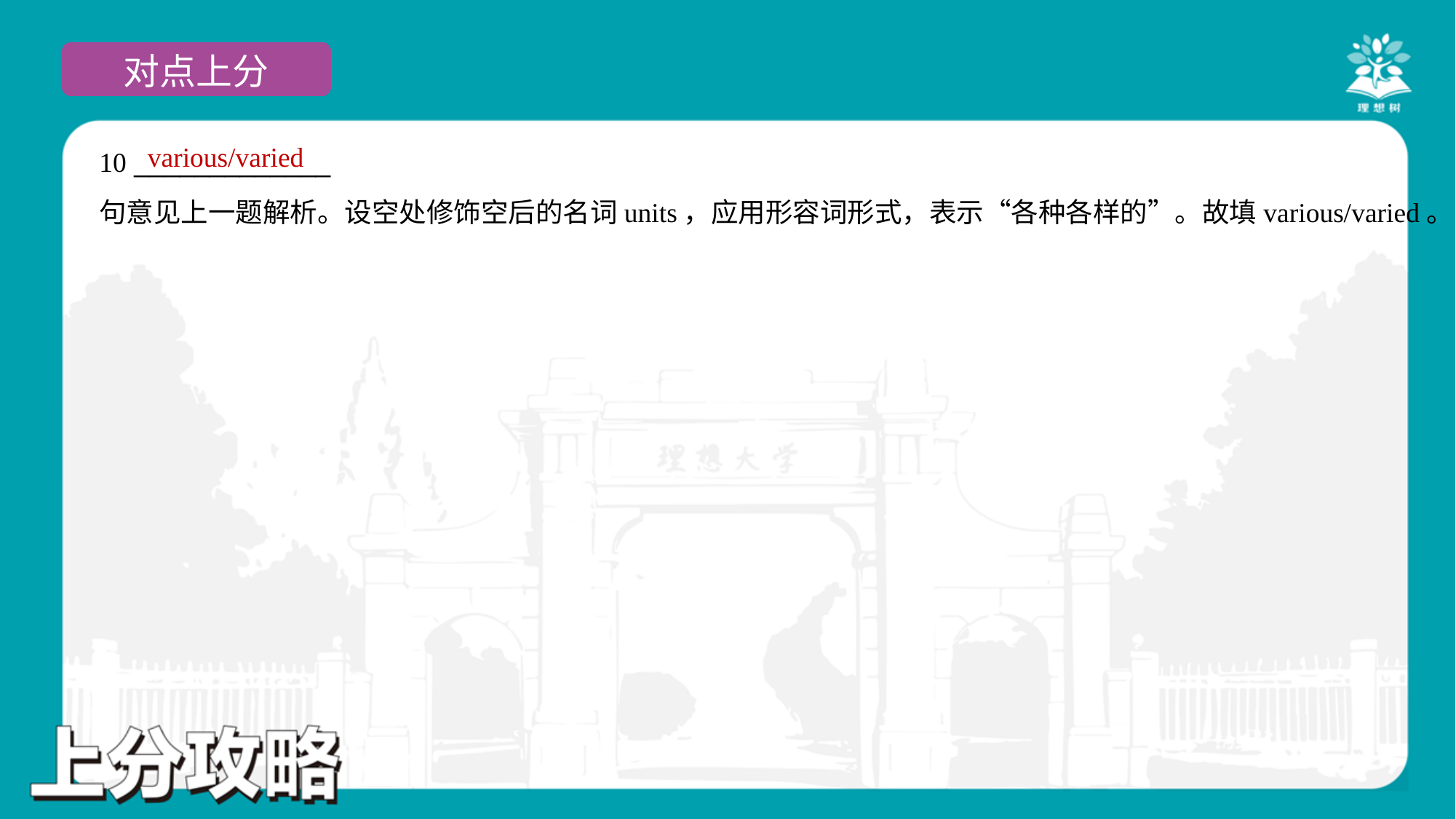

various/varied
10 _____________
句意见上一题解析。设空处修饰空后的名词units，应用形容词形式，表示“各种各样的”。故填various/varied。